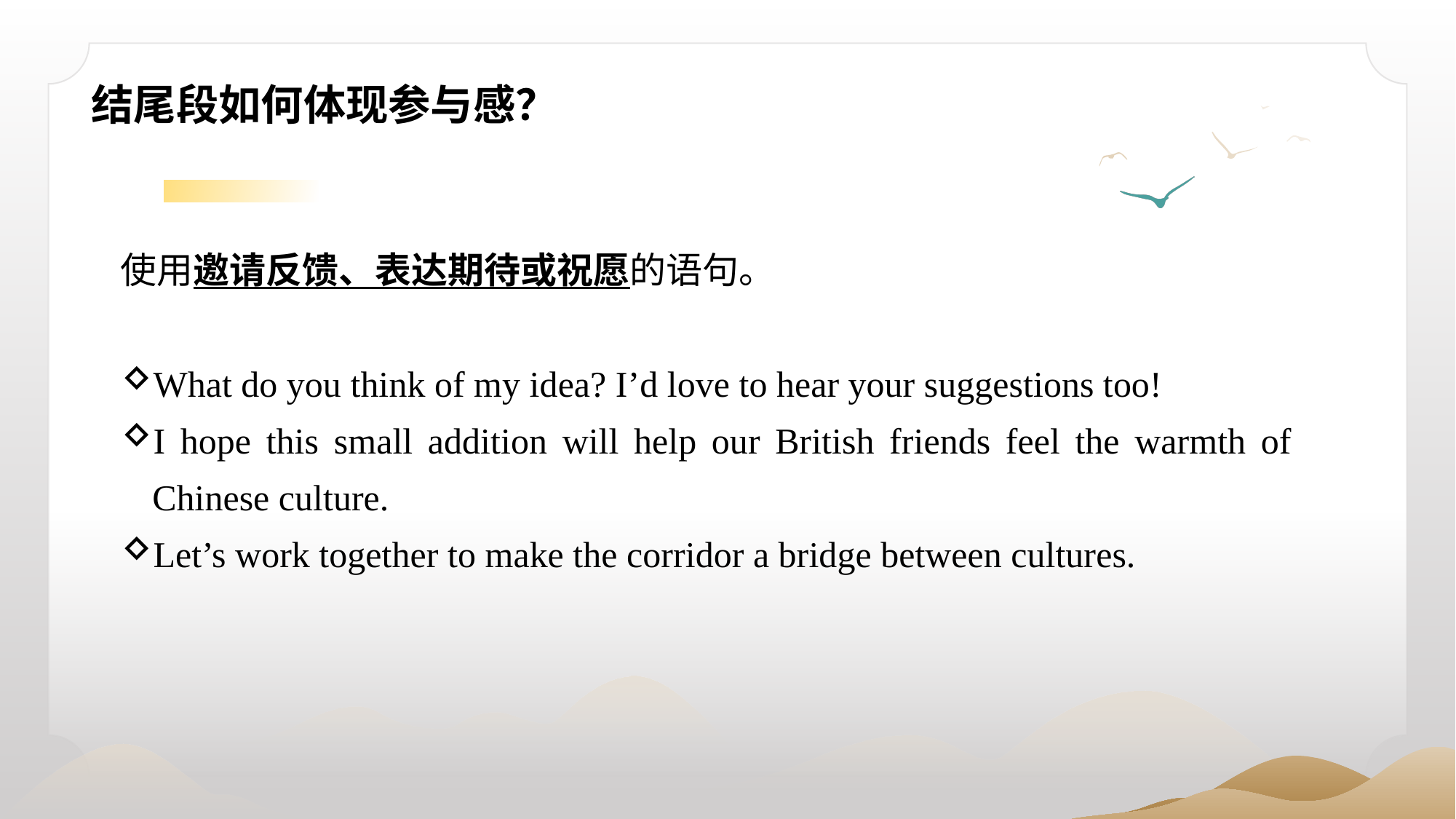

结尾段如何体现参与感？
使用邀请反馈、表达期待或祝愿的语句。

What do you think of my idea? I’d love to hear your suggestions too!
I hope this small addition will help our British friends feel the warmth of Chinese culture.
Let’s work together to make the corridor a bridge between cultures.